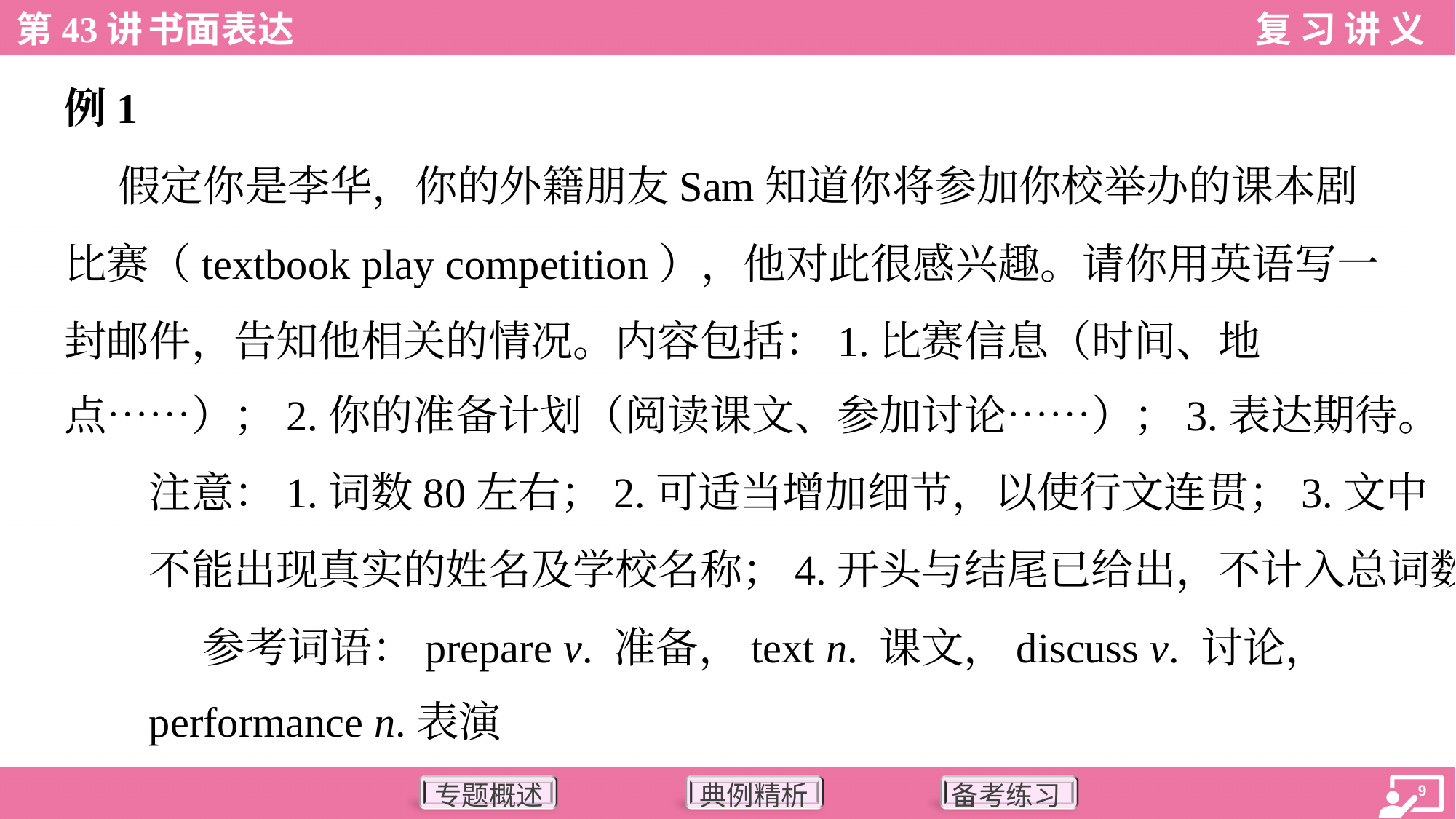

例1
    假定你是李华，你的外籍朋友Sam知道你将参加你校举办的课本剧
比赛（textbook play competition），他对此很感兴趣。请你用英语写一
封邮件，告知他相关的情况。内容包括：1.比赛信息（时间、地
点……）；2.你的准备计划（阅读课文、参加讨论……）；3.表达期待。
注意：1.词数80左右；2.可适当增加细节，以使行文连贯；3.文中
不能出现真实的姓名及学校名称；4.开头与结尾已给出，不计入总词数。
    参考词语：prepare v. 准备，text n. 课文，discuss v. 讨论，
performance n.表演